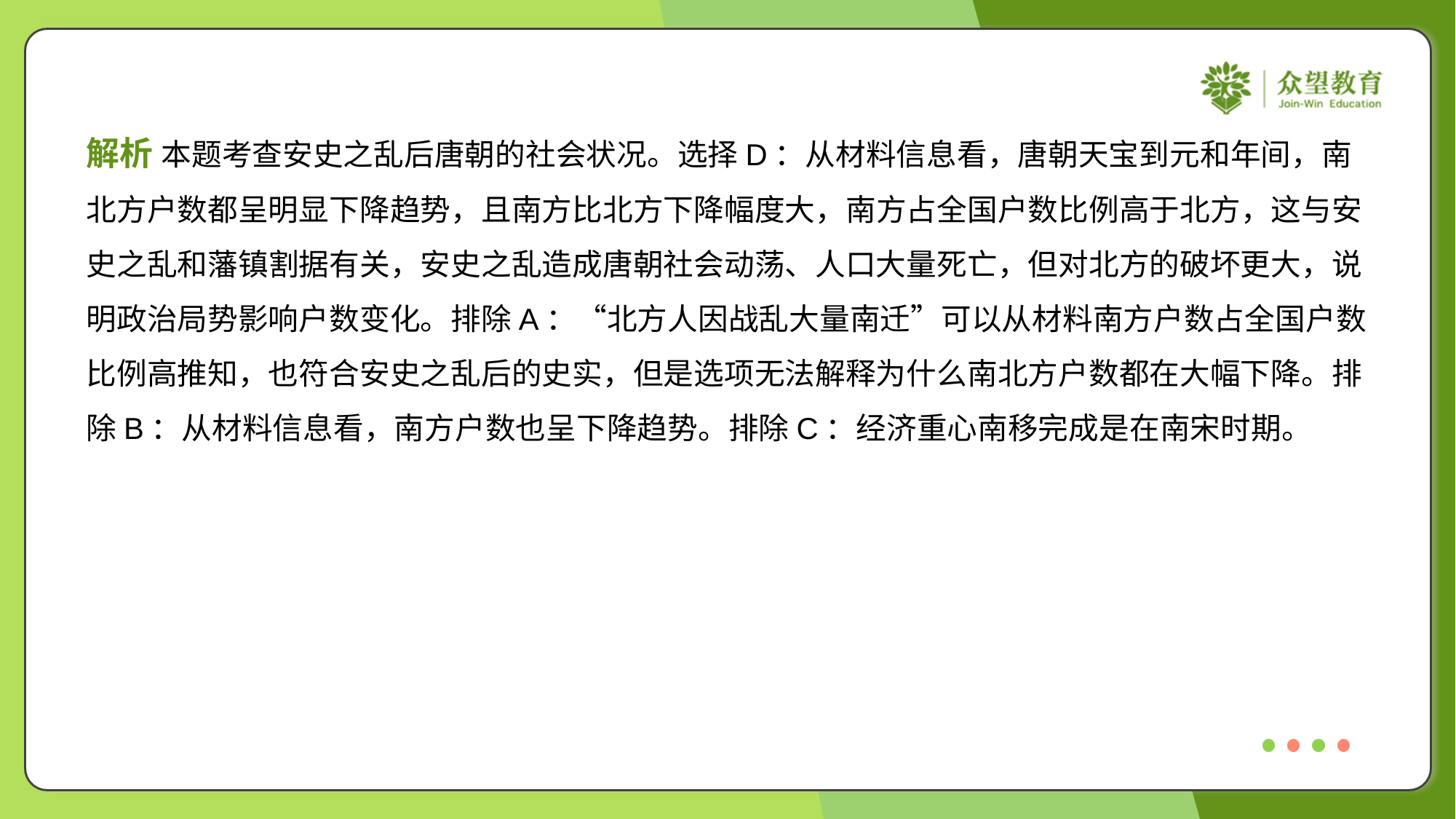

解析 本题考查安史之乱后唐朝的社会状况。选择D：从材料信息看，唐朝天宝到元和年间，南
北方户数都呈明显下降趋势，且南方比北方下降幅度大，南方占全国户数比例高于北方，这与安
史之乱和藩镇割据有关，安史之乱造成唐朝社会动荡、人口大量死亡，但对北方的破坏更大，说
明政治局势影响户数变化。排除A：“北方人因战乱大量南迁”可以从材料南方户数占全国户数
比例高推知，也符合安史之乱后的史实，但是选项无法解释为什么南北方户数都在大幅下降。排
除B：从材料信息看，南方户数也呈下降趋势。排除C：经济重心南移完成是在南宋时期。